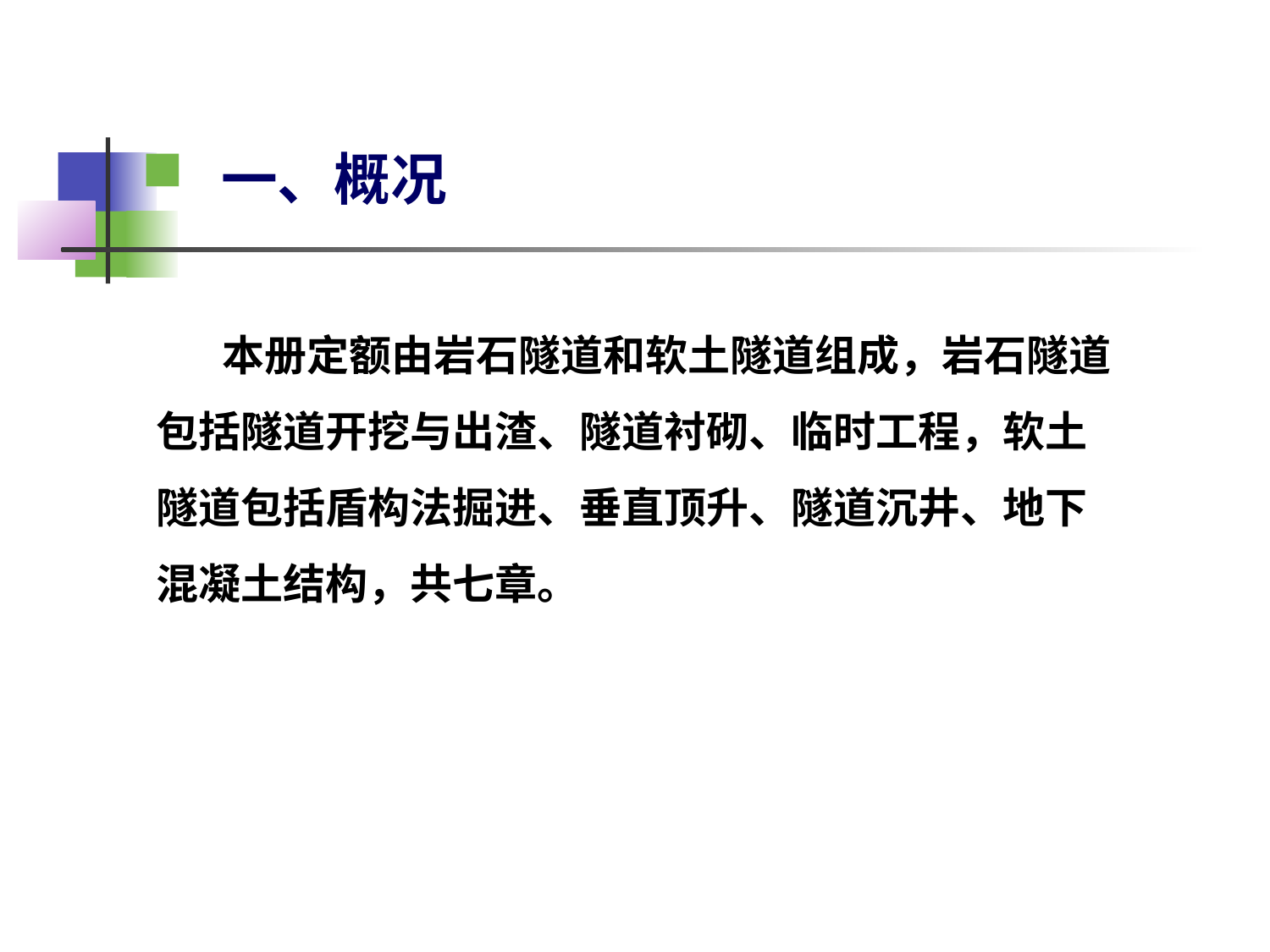

# 一、概况
  本册定额由岩石隧道和软土隧道组成，岩石隧道包括隧道开挖与出渣、隧道衬砌、临时工程，软土隧道包括盾构法掘进、垂直顶升、隧道沉井、地下混凝土结构，共七章。